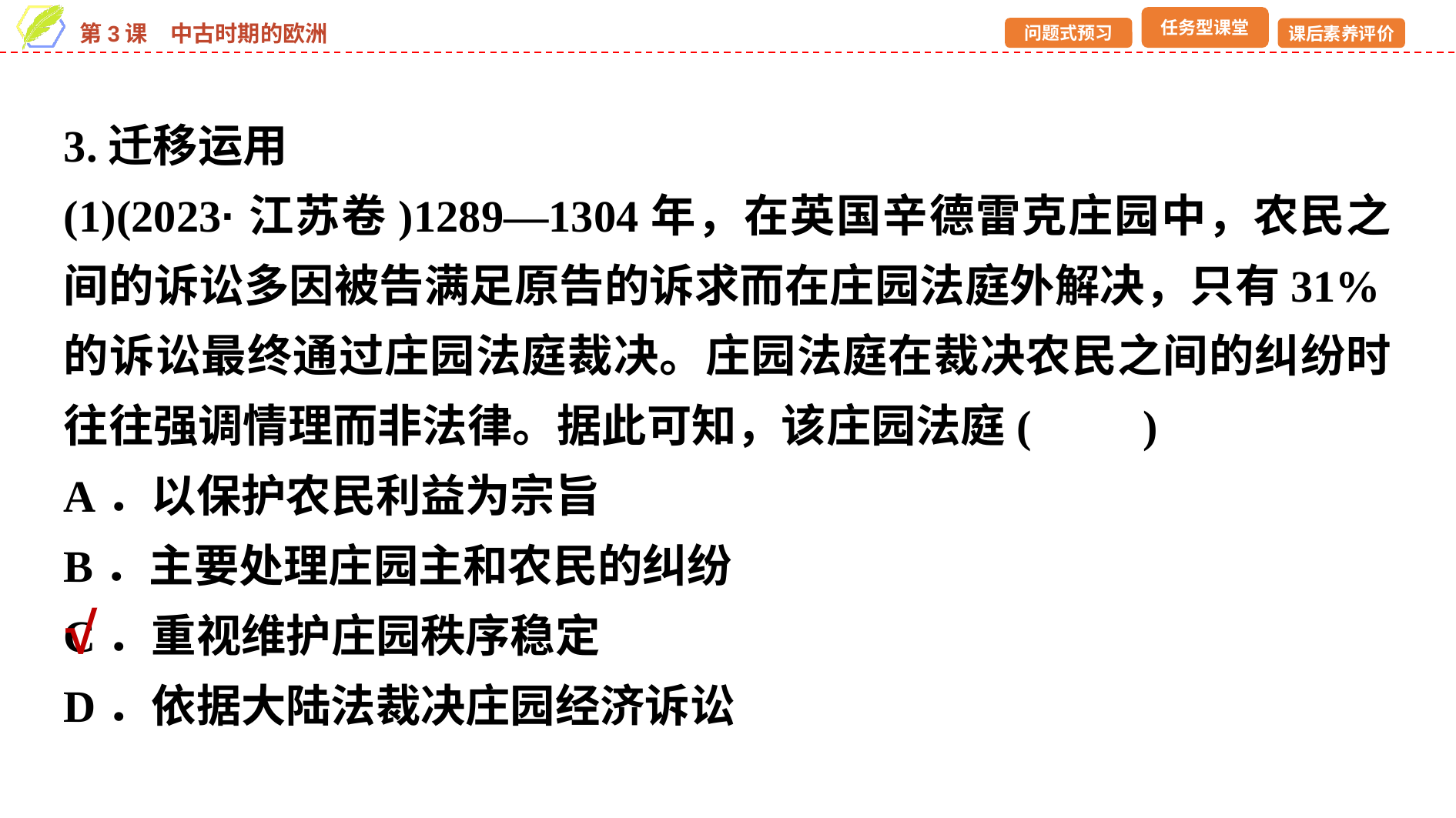

3.迁移运用
(1)(2023·江苏卷)1289—1304年，在英国辛德雷克庄园中，农民之间的诉讼多因被告满足原告的诉求而在庄园法庭外解决，只有31%的诉讼最终通过庄园法庭裁决。庄园法庭在裁决农民之间的纠纷时往往强调情理而非法律。据此可知，该庄园法庭(　　)
A．以保护农民利益为宗旨
B．主要处理庄园主和农民的纠纷
C．重视维护庄园秩序稳定
D．依据大陆法裁决庄园经济诉讼
√